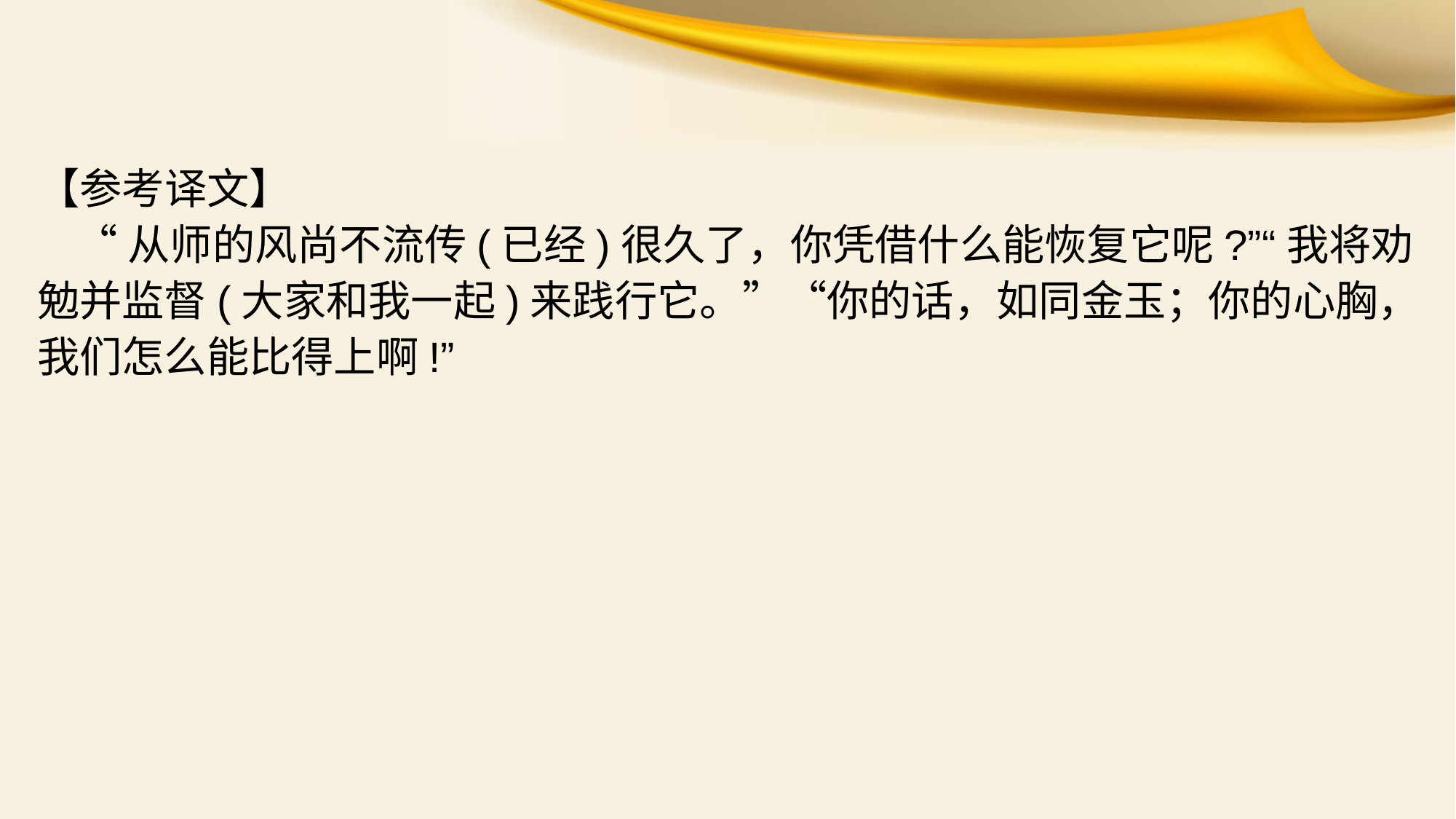

【参考译文】
    “从师的风尚不流传(已经)很久了，你凭借什么能恢复它呢?”“我将劝勉并监督(大家和我一起)来践行它。”“你的话，如同金玉；你的心胸，我们怎么能比得上啊!”